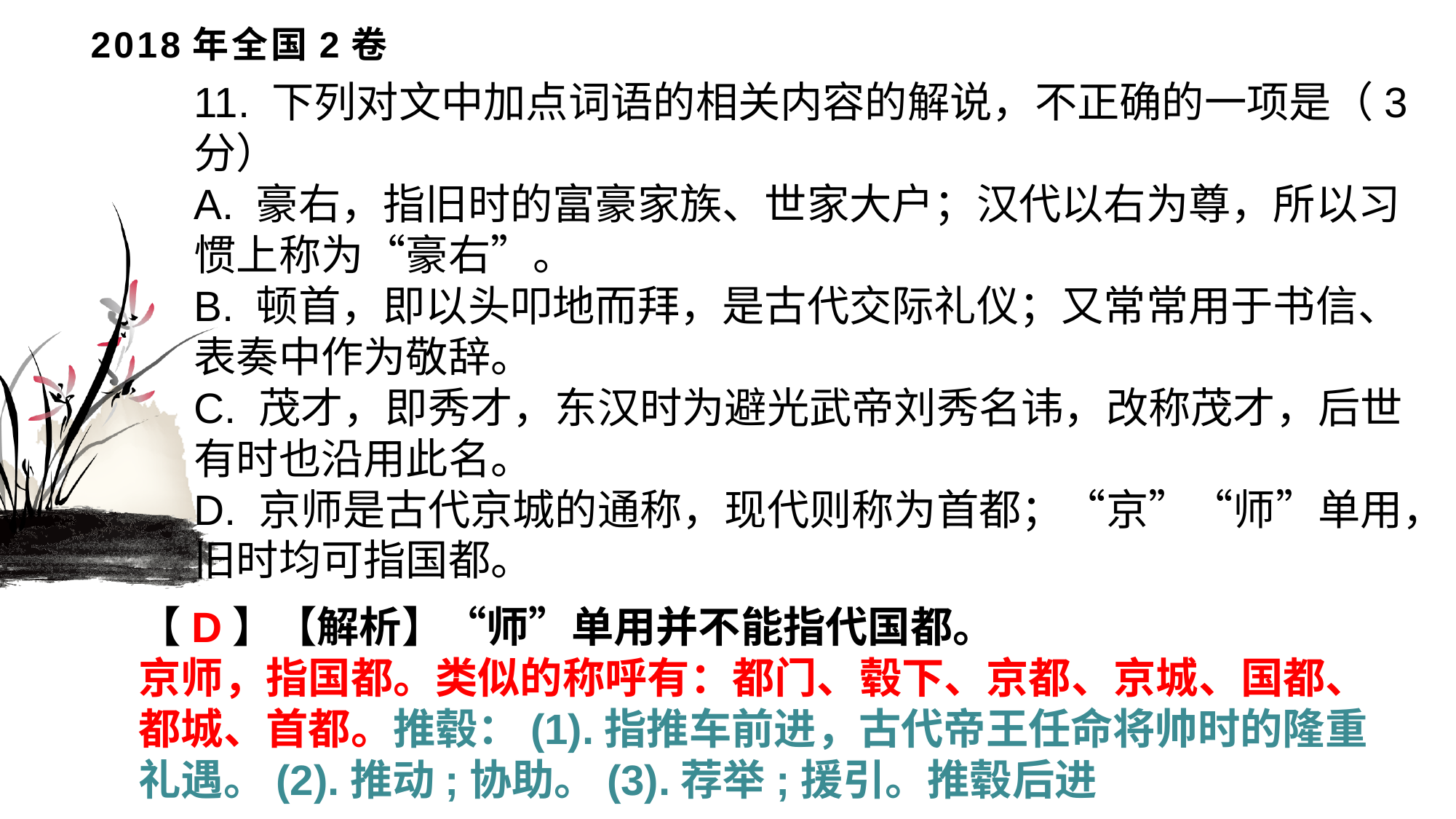

# 2018年全国2卷
11. 下列对文中加点词语的相关内容的解说，不正确的一项是（3分）
A. 豪右，指旧时的富豪家族、世家大户；汉代以右为尊，所以习惯上称为“豪右”。
B. 顿首，即以头叩地而拜，是古代交际礼仪；又常常用于书信、表奏中作为敬辞。
C. 茂才，即秀才，东汉时为避光武帝刘秀名讳，改称茂才，后世有时也沿用此名。
D. 京师是古代京城的通称，现代则称为首都；“京”“师”单用，旧时均可指国都。
【D】【解析】“师”单用并不能指代国都。
京师，指国都。类似的称呼有：都门、毂下、京都、京城、国都、都城、首都。推毂：(1).指推车前进，古代帝王任命将帅时的隆重礼遇。(2).推动;协助。(3).荐举;援引。推毂后进